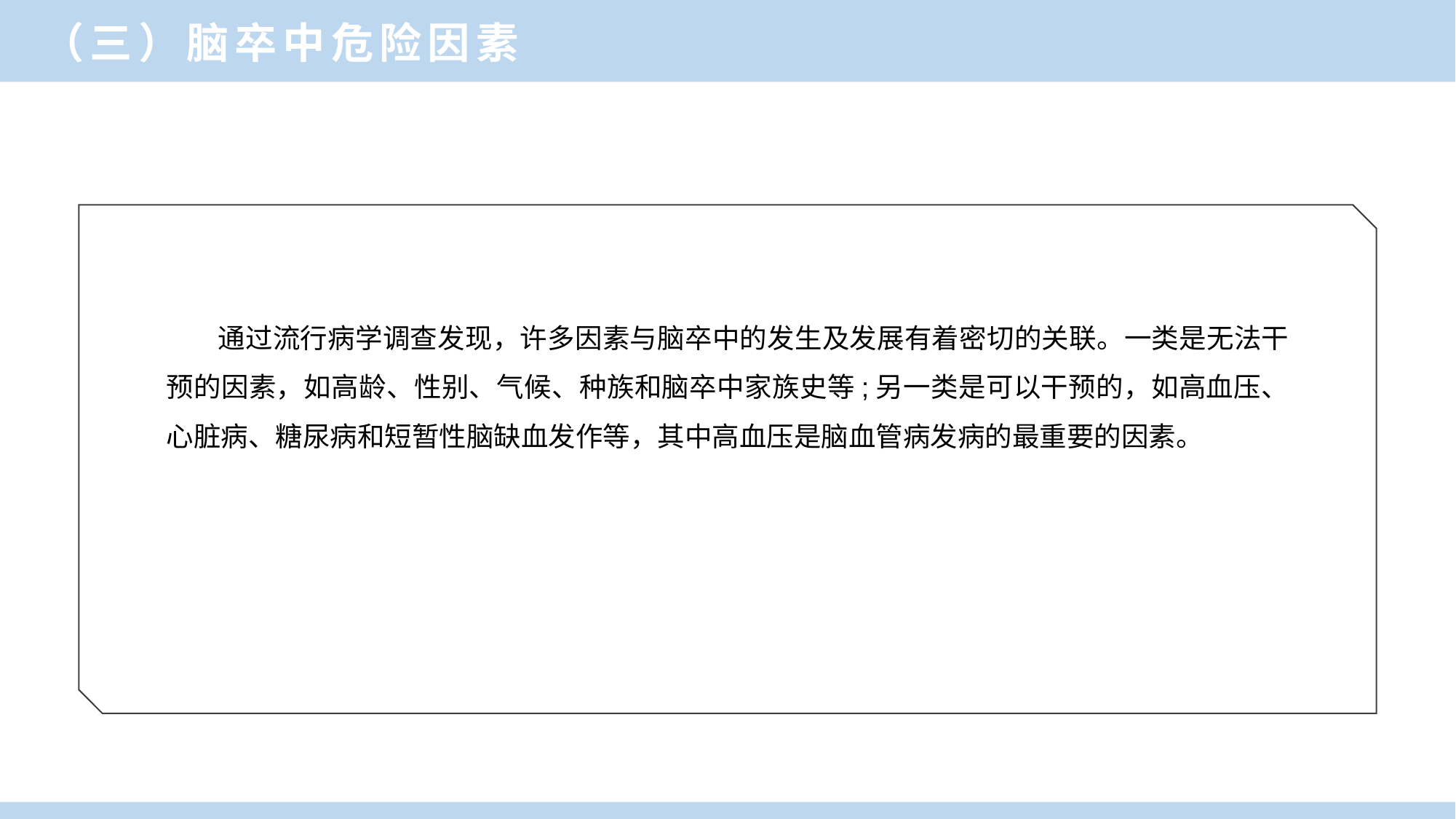

（三）脑卒中危险因素

       通过流行病学调查发现，许多因素与脑卒中的发生及发展有着密切的关联。一类是无法干预的因素，如高龄、性别、气候、种族和脑卒中家族史等;另一类是可以干预的，如高血压、心脏病、糖尿病和短暂性脑缺血发作等，其中高血压是脑血管病发病的最重要的因素。